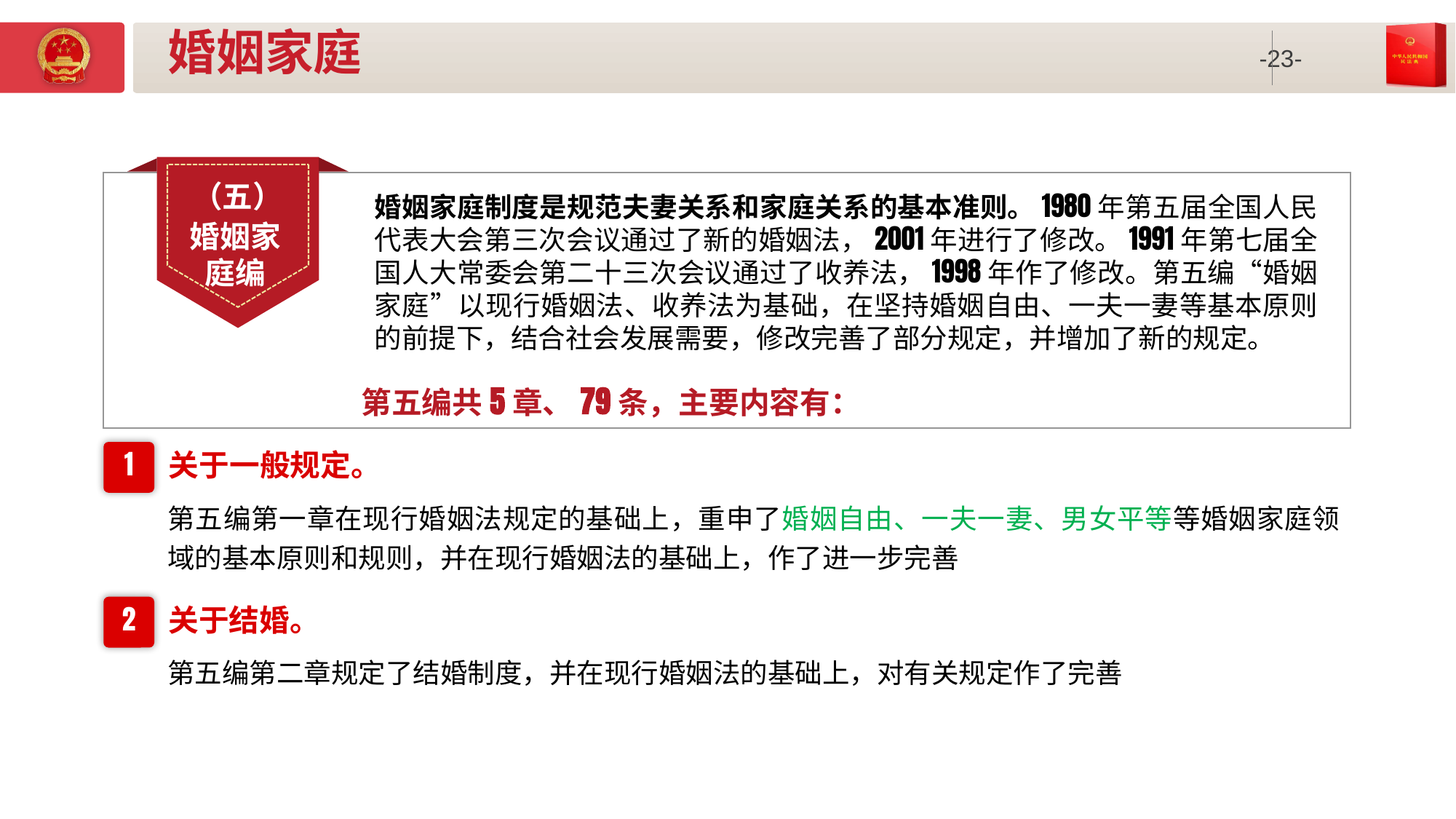

# 婚姻家庭

（五）
婚姻家
庭编

婚姻家庭制度是规范夫妻关系和家庭关系的基本准则。1980年第五届全国人民代表大会第三次会议通过了新的婚姻法，2001年进行了修改。1991年第七届全国人大常委会第二十三次会议通过了收养法，1998年作了修改。第五编“婚姻家庭”以现行婚姻法、收养法为基础，在坚持婚姻自由、一夫一妻等基本原则的前提下，结合社会发展需要，修改完善了部分规定，并增加了新的规定。
第五编共5章、79条，主要内容有：
关于一般规定。
1
第五编第一章在现行婚姻法规定的基础上，重申了婚姻自由、一夫一妻、男女平等等婚姻家庭领域的基本原则和规则，并在现行婚姻法的基础上，作了进一步完善
关于结婚。
2
第五编第二章规定了结婚制度，并在现行婚姻法的基础上，对有关规定作了完善